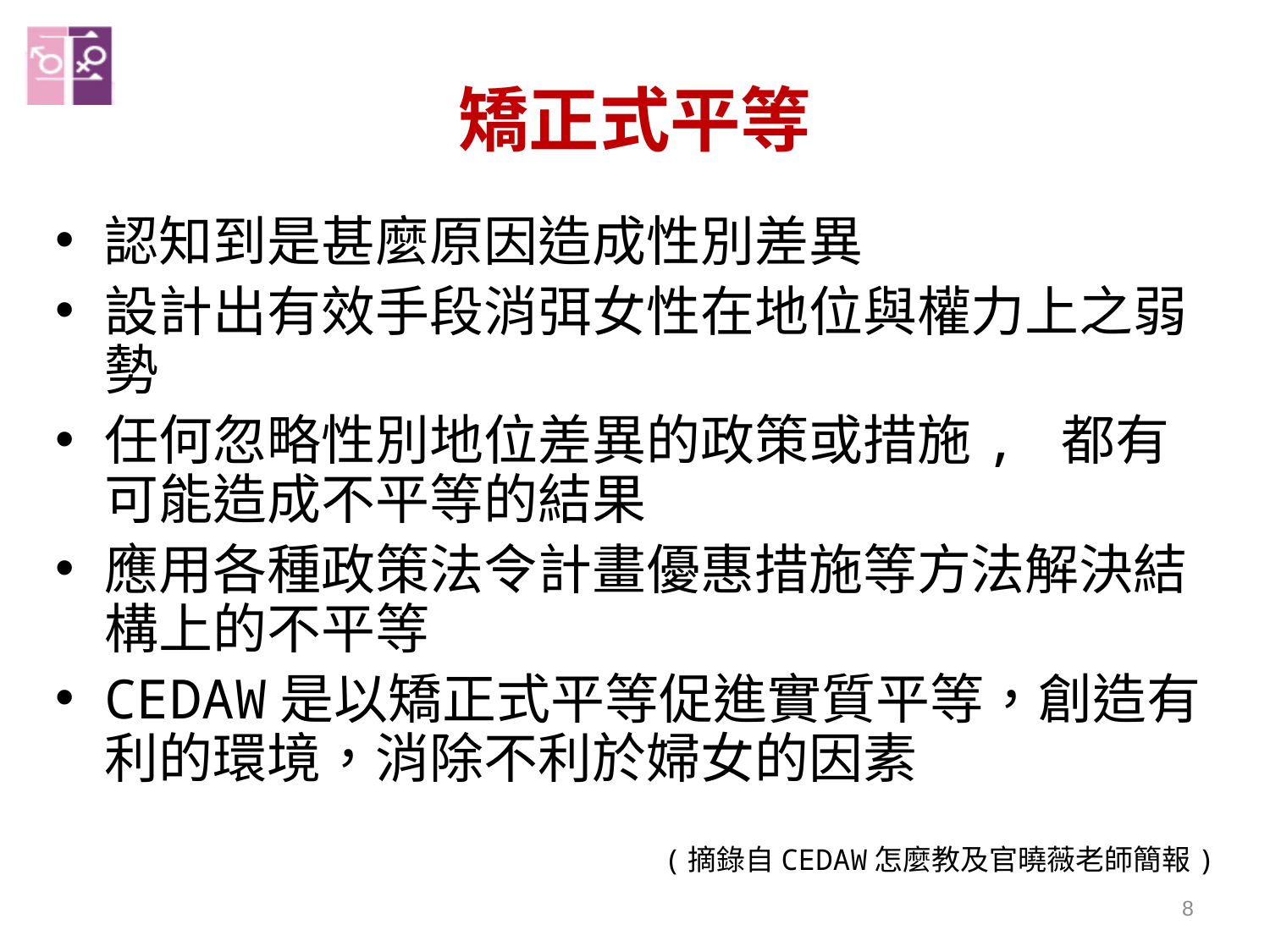

# 矯正式平等
認知到是甚麼原因造成性別差異
設計出有效手段消弭女性在地位與權力上之弱勢
任何忽略性別地位差異的政策或措施, 都有可能造成不平等的結果
應用各種政策法令計畫優惠措施等方法解決結構上的不平等
CEDAW是以矯正式平等促進實質平等，創造有利的環境，消除不利於婦女的因素

(摘錄自CEDAW怎麼教及官曉薇老師簡報)
8